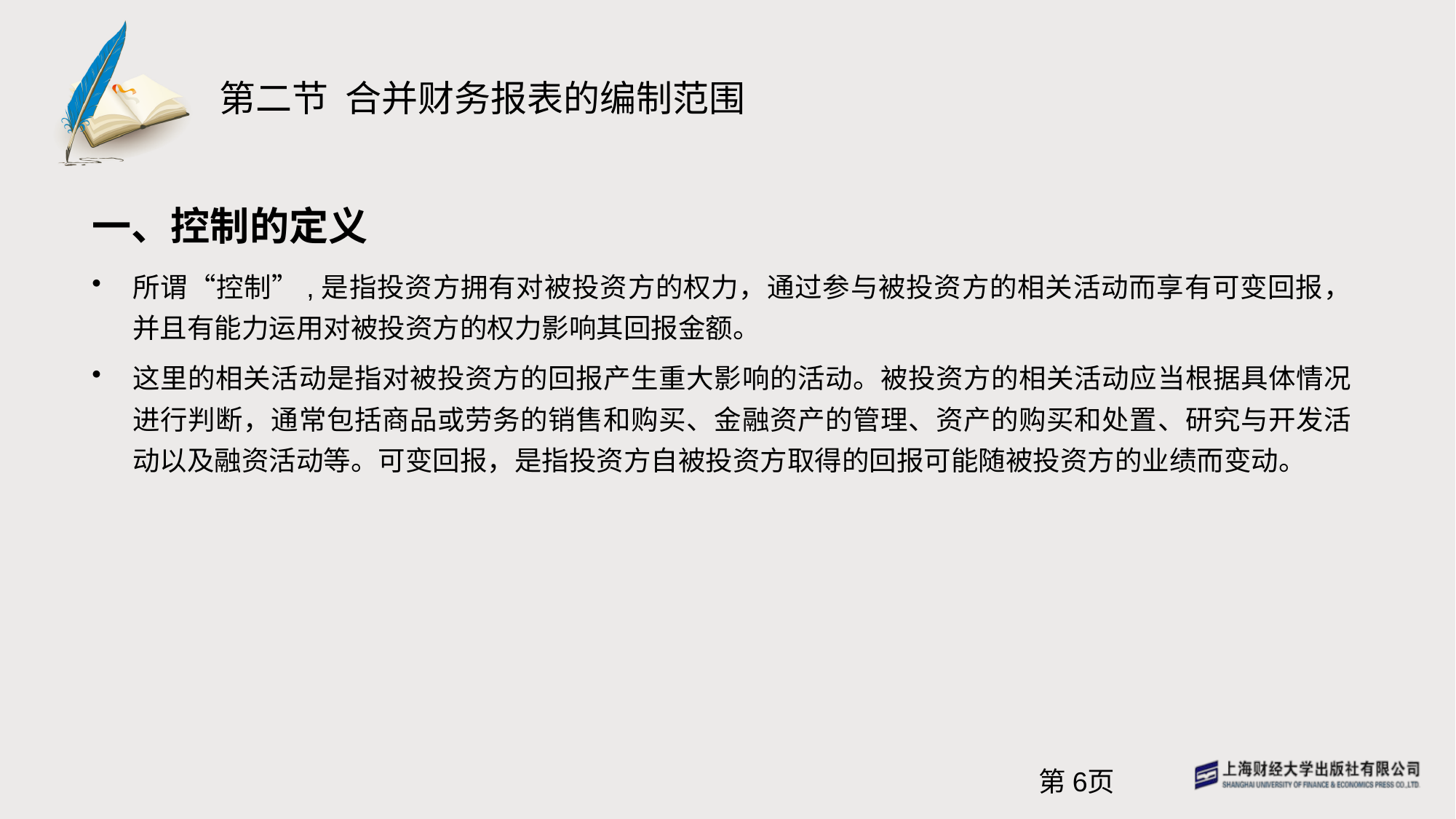

# 第二节  合并财务报表的编制范围
一、控制的定义
所谓“控制”,是指投资方拥有对被投资方的权力，通过参与被投资方的相关活动而享有可变回报，并且有能力运用对被投资方的权力影响其回报金额。
这里的相关活动是指对被投资方的回报产生重大影响的活动。被投资方的相关活动应当根据具体情况进行判断，通常包括商品或劳务的销售和购买、金融资产的管理、资产的购买和处置、研究与开发活动以及融资活动等。可变回报，是指投资方自被投资方取得的回报可能随被投资方的业绩而变动。

6